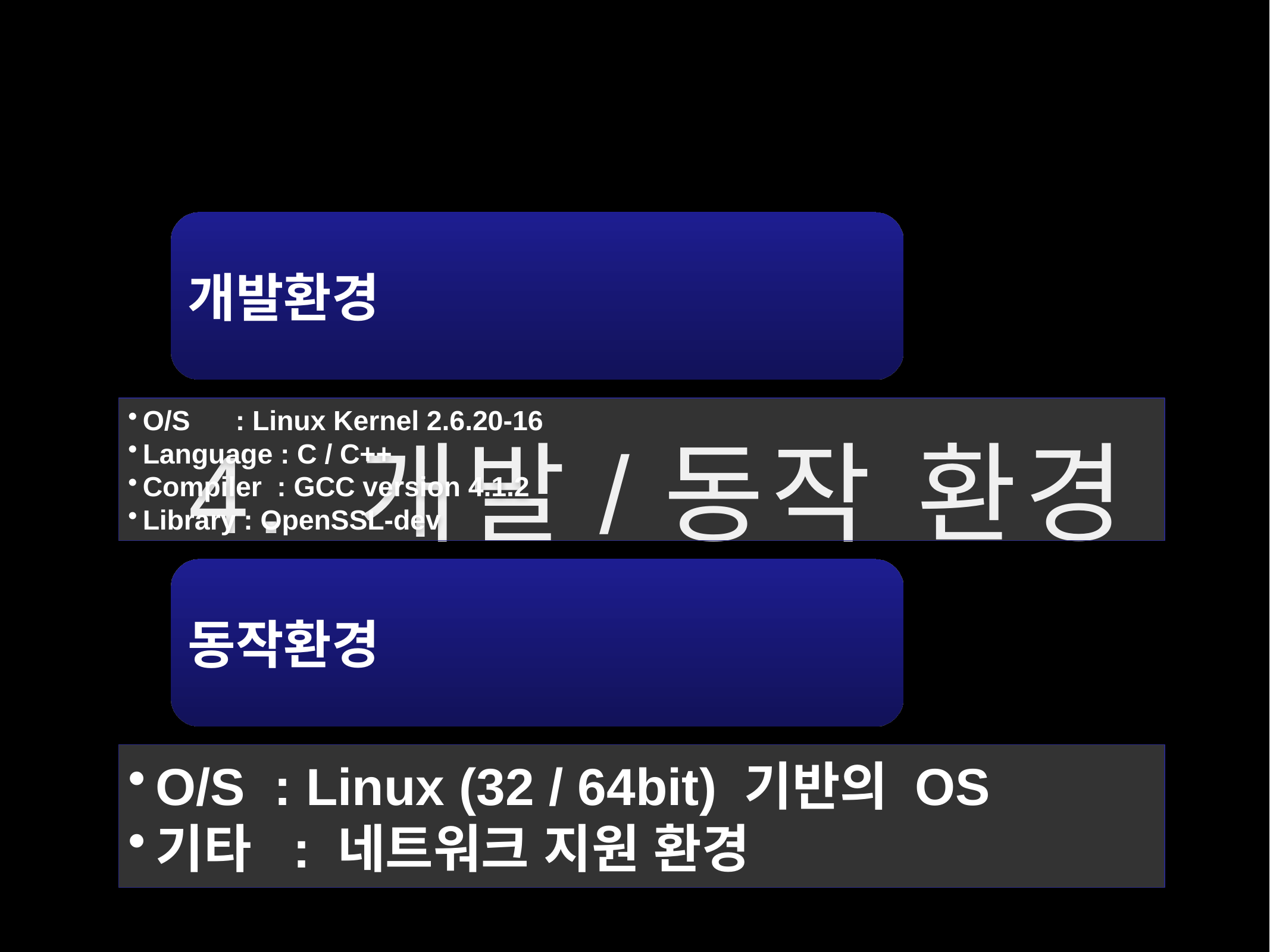

개발환경
O/S      : Linux Kernel 2.6.20-16
O/S  : Linux (32 / 64bit) 기반의 OS
Language : C / C++
Compiler  : GCC version 4.1.2
Library : OpenSSL-dev
동작환경
기타  : 네트워크 지원 환경

4. 개발/동작 환경